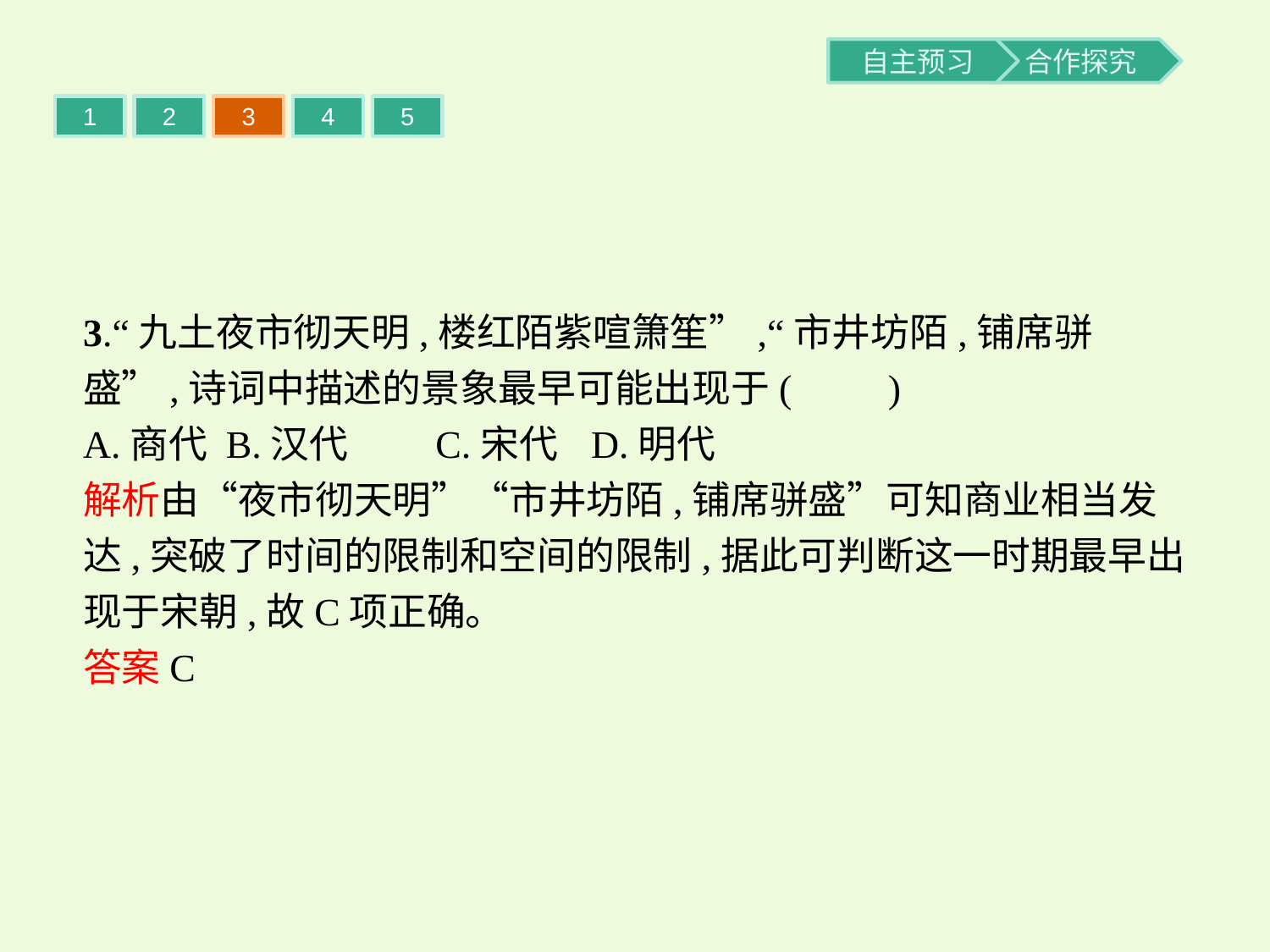

1
2
3
4
5
3.“九土夜市彻天明,楼红陌紫喧箫笙”,“市井坊陌,铺席骈盛”,诗词中描述的景象最早可能出现于(　　)
A.商代	B.汉代	C.宋代	D.明代
解析由“夜市彻天明”“市井坊陌,铺席骈盛”可知商业相当发达,突破了时间的限制和空间的限制,据此可判断这一时期最早出现于宋朝,故C项正确。
答案C